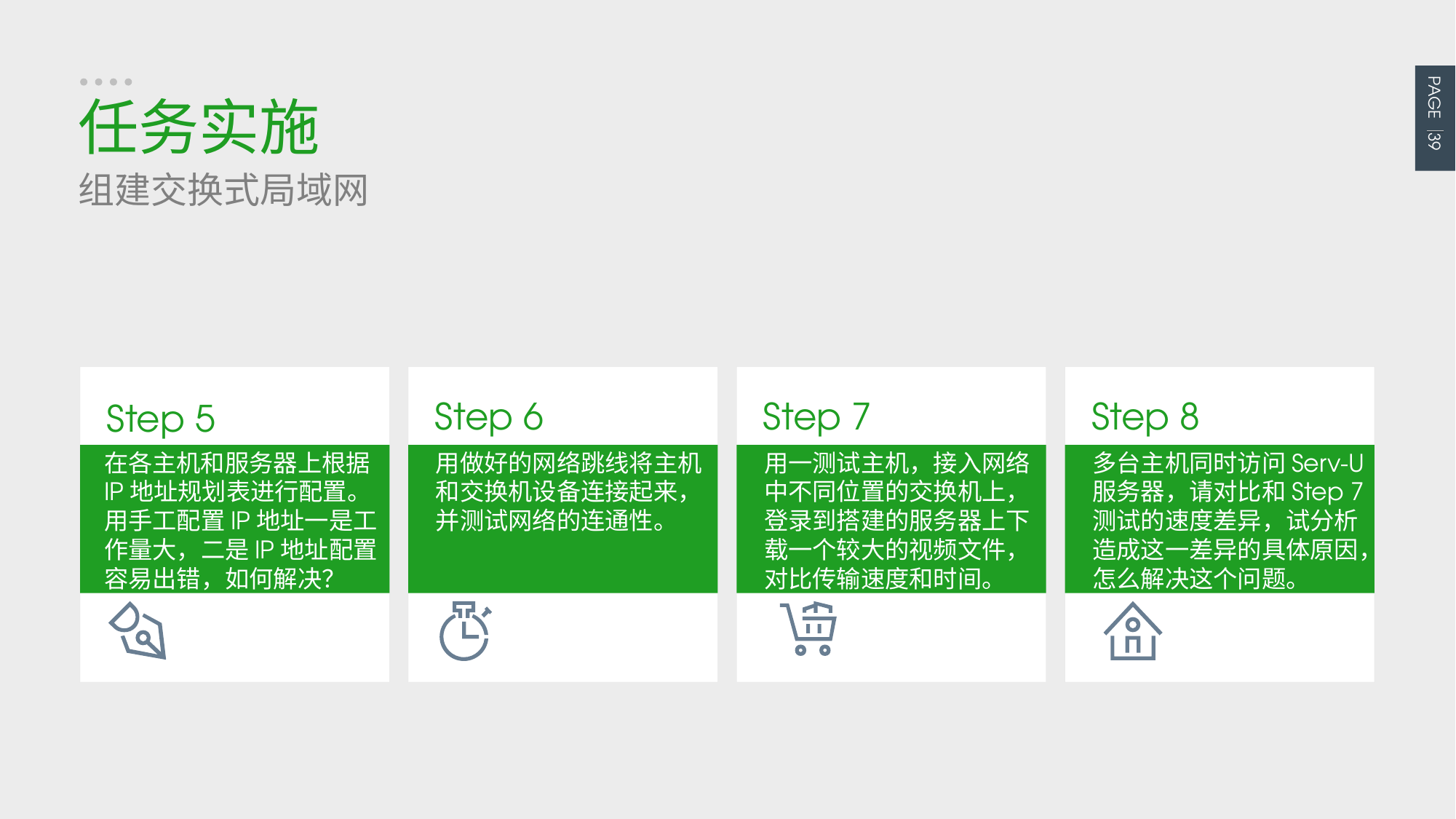

PAGE   39
任务实施
组建交换式局域网

Step 5
在各主机和服务器上根据
IP地址规划表进行配置。
用手工配置IP地址一是工
作量大，二是IP地址配置
容易出错，如何解决？

Step 6
用做好的网络跳线将主机
和交换机设备连接起来，
并测试网络的连通性。

Step 7
用一测试主机，接入网络
中不同位置的交换机上，
登录到搭建的服务器上下
载一个较大的视频文件，
对比传输速度和时间。

Step 8
多台主机同时访问Serv-U
服务器，请对比和Step 7
测试的速度差异，试分析
造成这一差异的具体原因，
怎么解决这个问题。